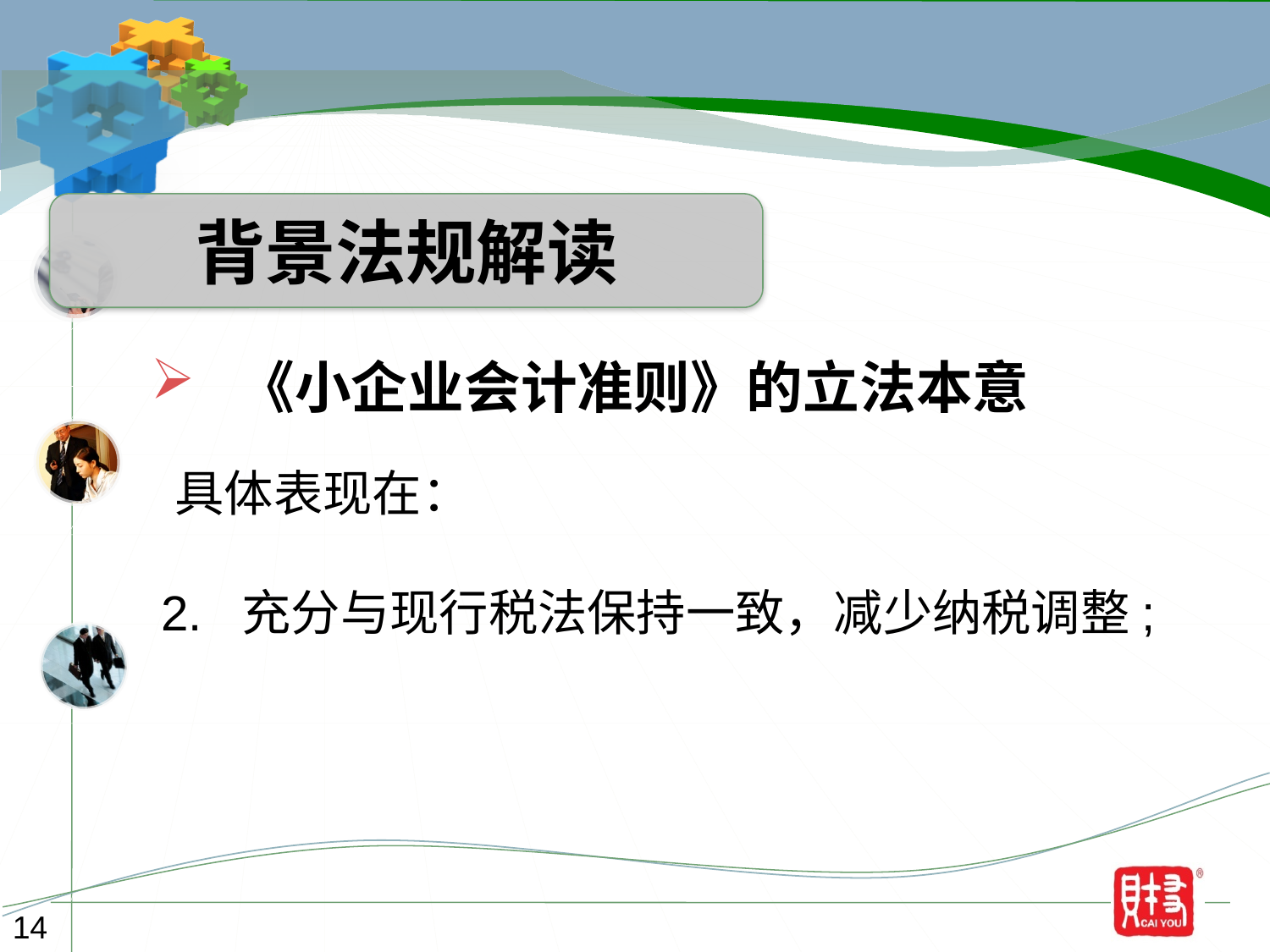

背景法规解读
  《小企业会计准则》的立法本意
具体表现在：

2.  充分与现行税法保持一致，减少纳税调整;
14